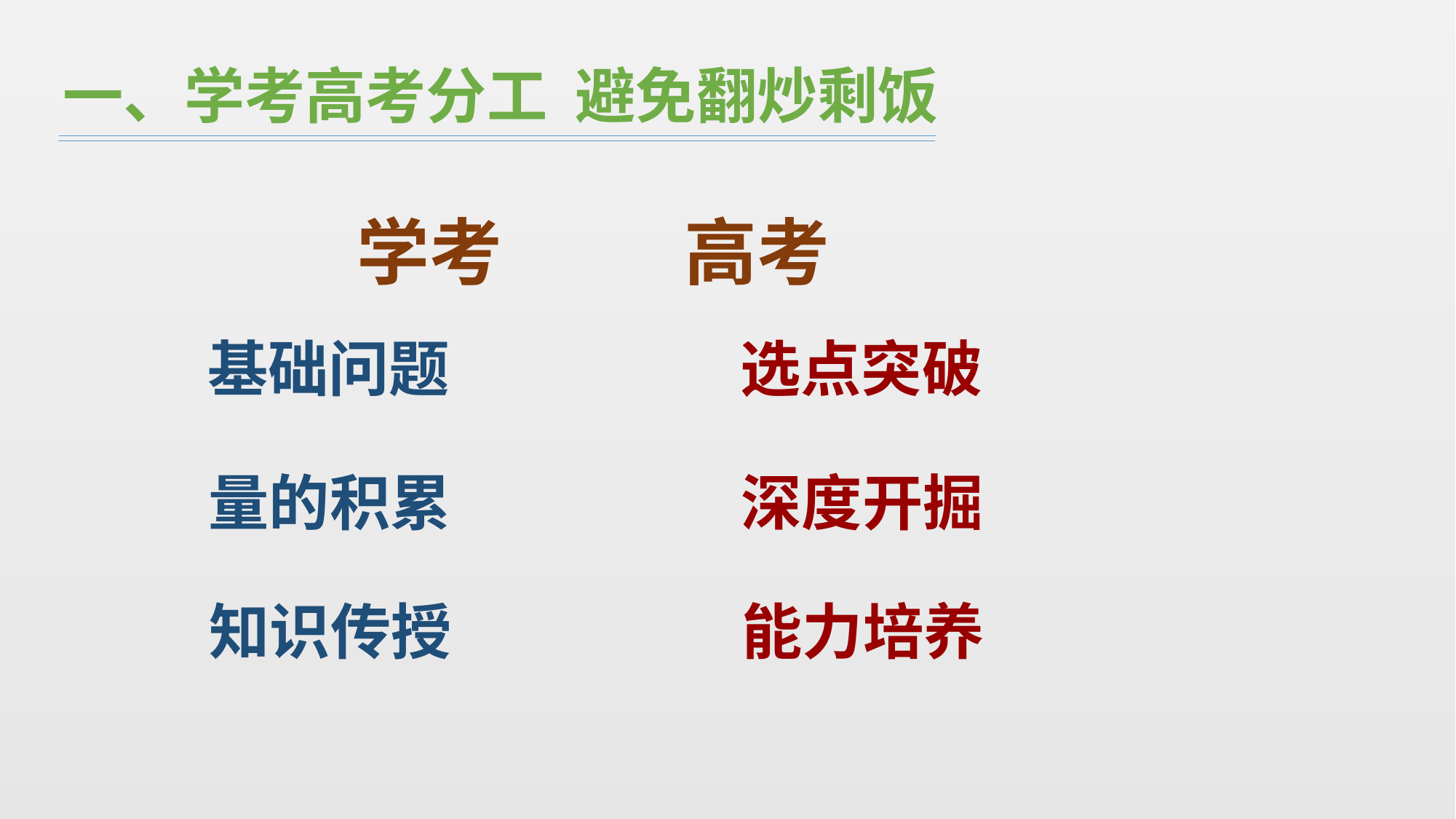

一、学考高考分工  避免翻炒剩饭
学考           高考
基础问题                     选点突破
量的积累                     深度开掘

知识传授                     能力培养